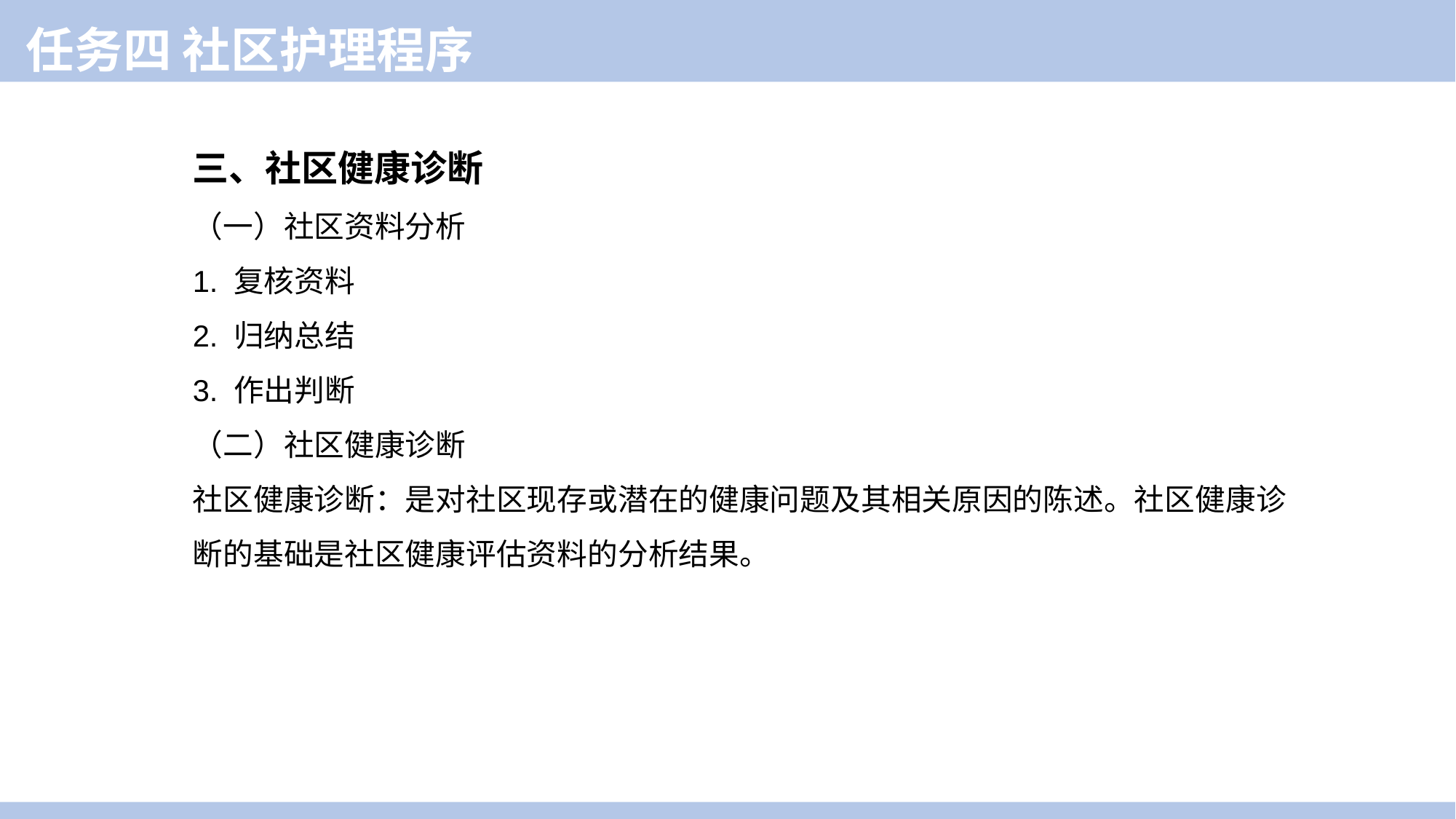

任务四 社区护理程序
三、社区健康诊断
（一）社区资料分析
1. 复核资料
2. 归纳总结
3. 作出判断
（二）社区健康诊断
社区健康诊断：是对社区现存或潜在的健康问题及其相关原因的陈述。社区健康诊断的基础是社区健康评估资料的分析结果。